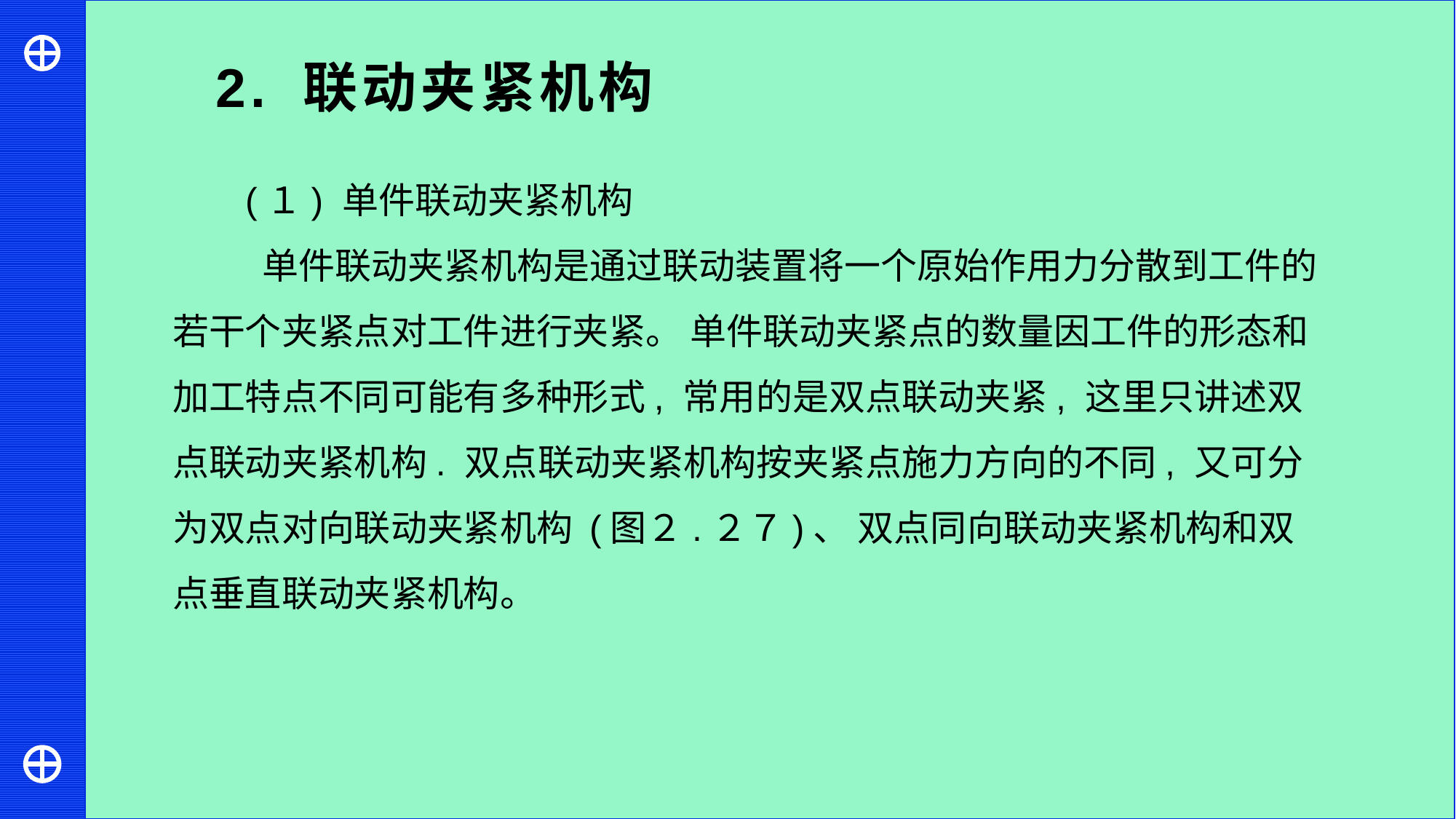

2. 联动夹紧机构
(１) 单件联动夹紧机构
 单件联动夹紧机构是通过联动装置将一个原始作用力分散到工件的若干个夹紧点对工件进行夹紧。 单件联动夹紧点的数量因工件的形态和加工特点不同可能有多种形式, 常用的是双点联动夹紧, 这里只讲述双点联动夹紧机构. 双点联动夹紧机构按夹紧点施力方向的不同, 又可分为双点对向联动夹紧机构 (图２.２７)、 双点同向联动夹紧机构和双点垂直联动夹紧机构。